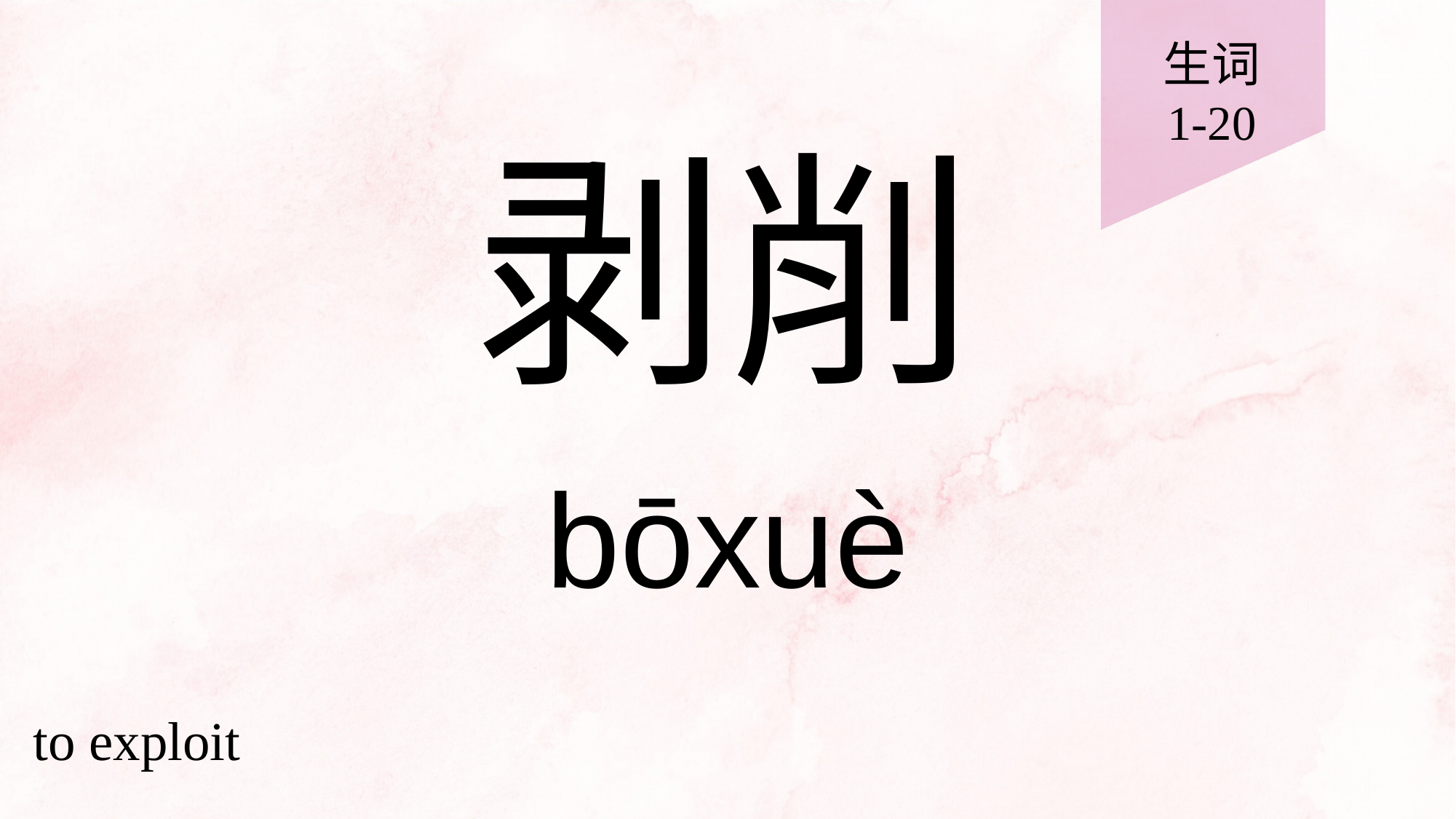

生词
1-20
# 剥削
bōxuè
to exploit